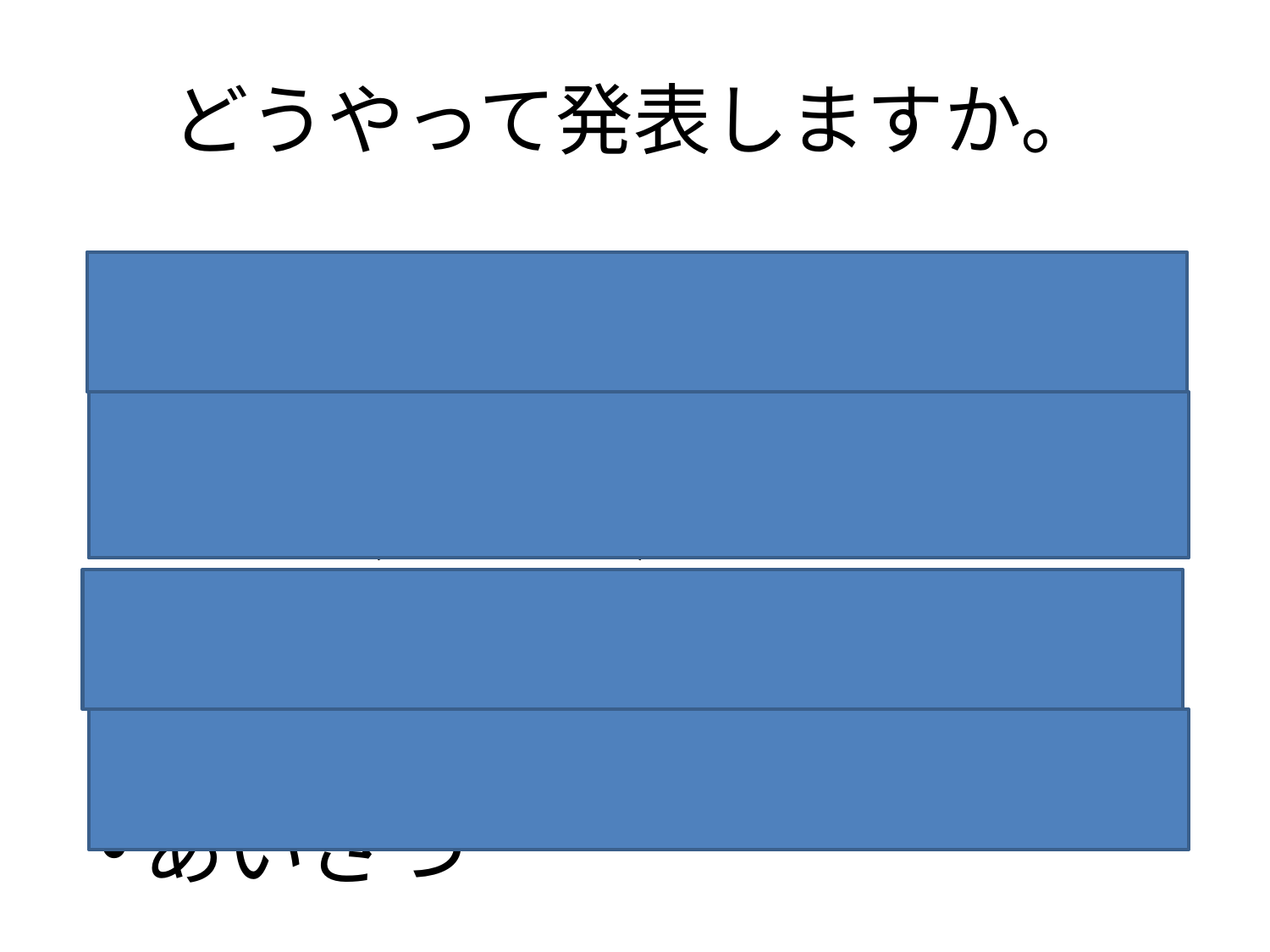

# どうやって発表しますか。

あいさつ
目的（テーマ）
ないよう
あいさつ

もくてき